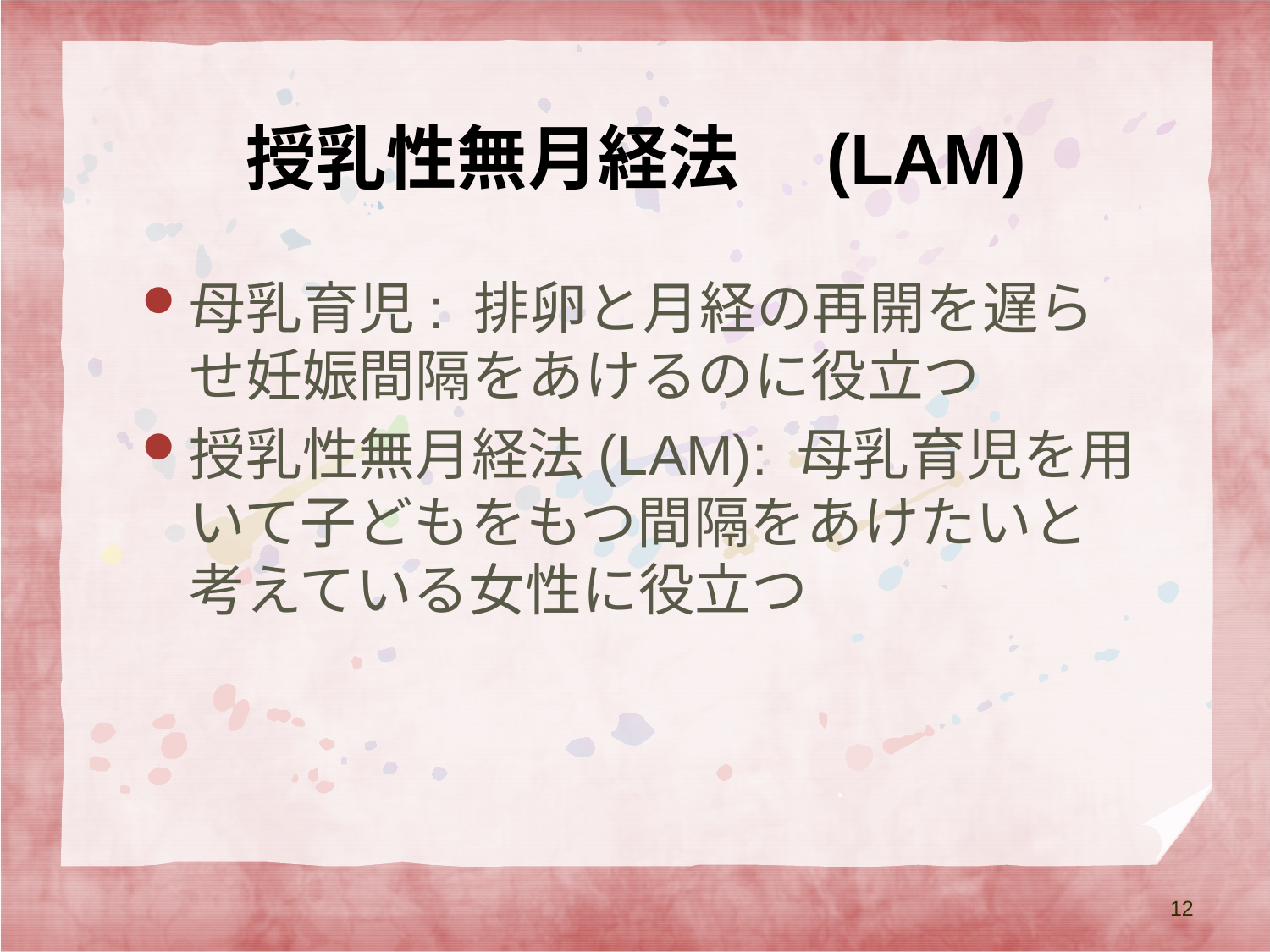

# 授乳性無月経法　(LAM)
母乳育児: 排卵と月経の再開を遅らせ妊娠間隔をあけるのに役立つ
授乳性無月経法(LAM): 母乳育児を用いて子どもをもつ間隔をあけたいと考えている女性に役立つ
12